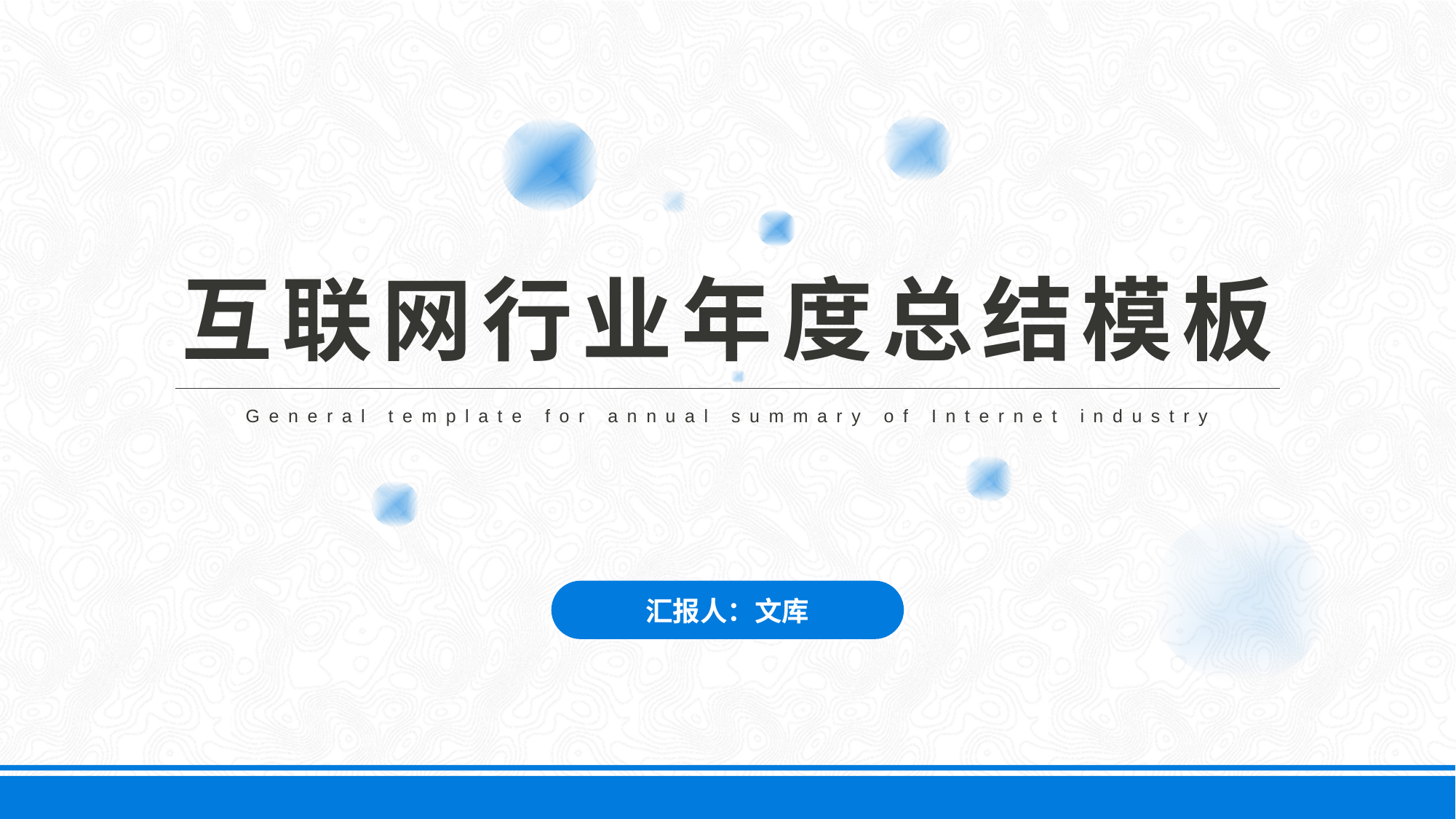

互联网行业年度总结模板
General template for annual summary of Internet industry
汇报人：文库